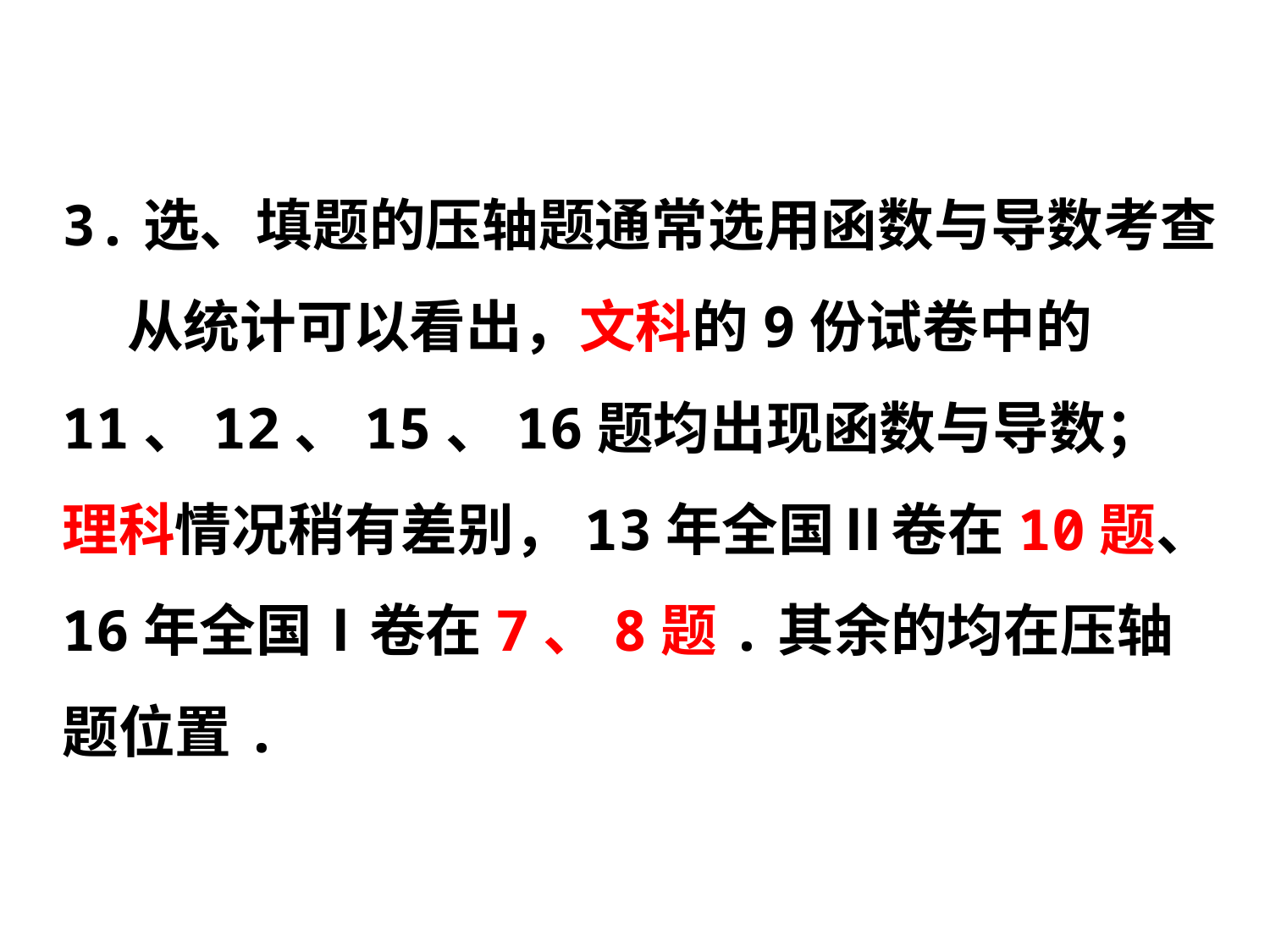

3.选、填题的压轴题通常选用函数与导数考查
    从统计可以看出，文科的9份试卷中的11、12、15、16题均出现函数与导数；理科情况稍有差别，13年全国Ⅱ卷在10题、16年全国Ⅰ卷在7、8题.其余的均在压轴题位置.